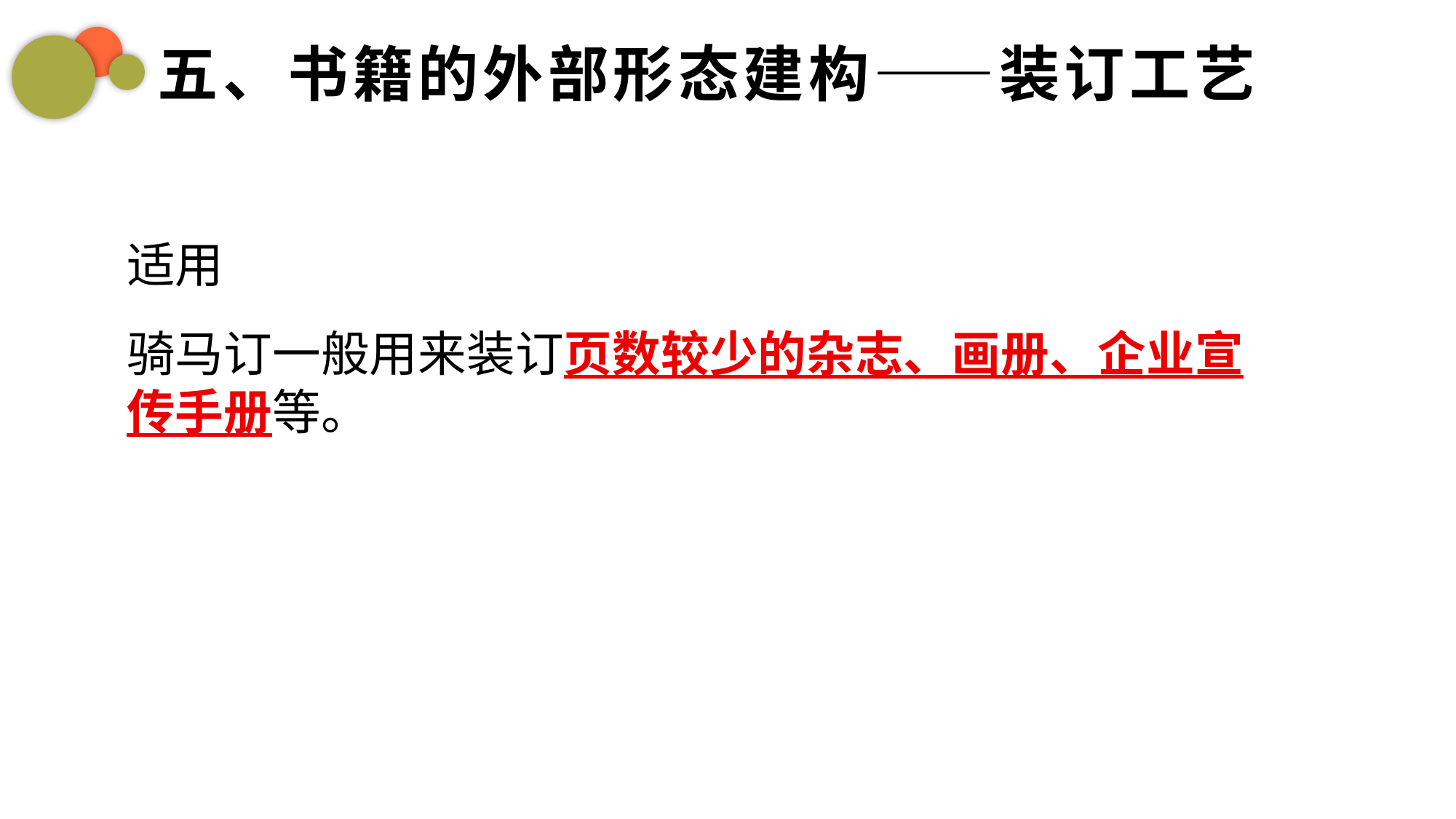

五、书籍的外部形态建构——装订工艺
适用
骑马订一般用来装订页数较少的杂志、画册、企业宣传手册等。